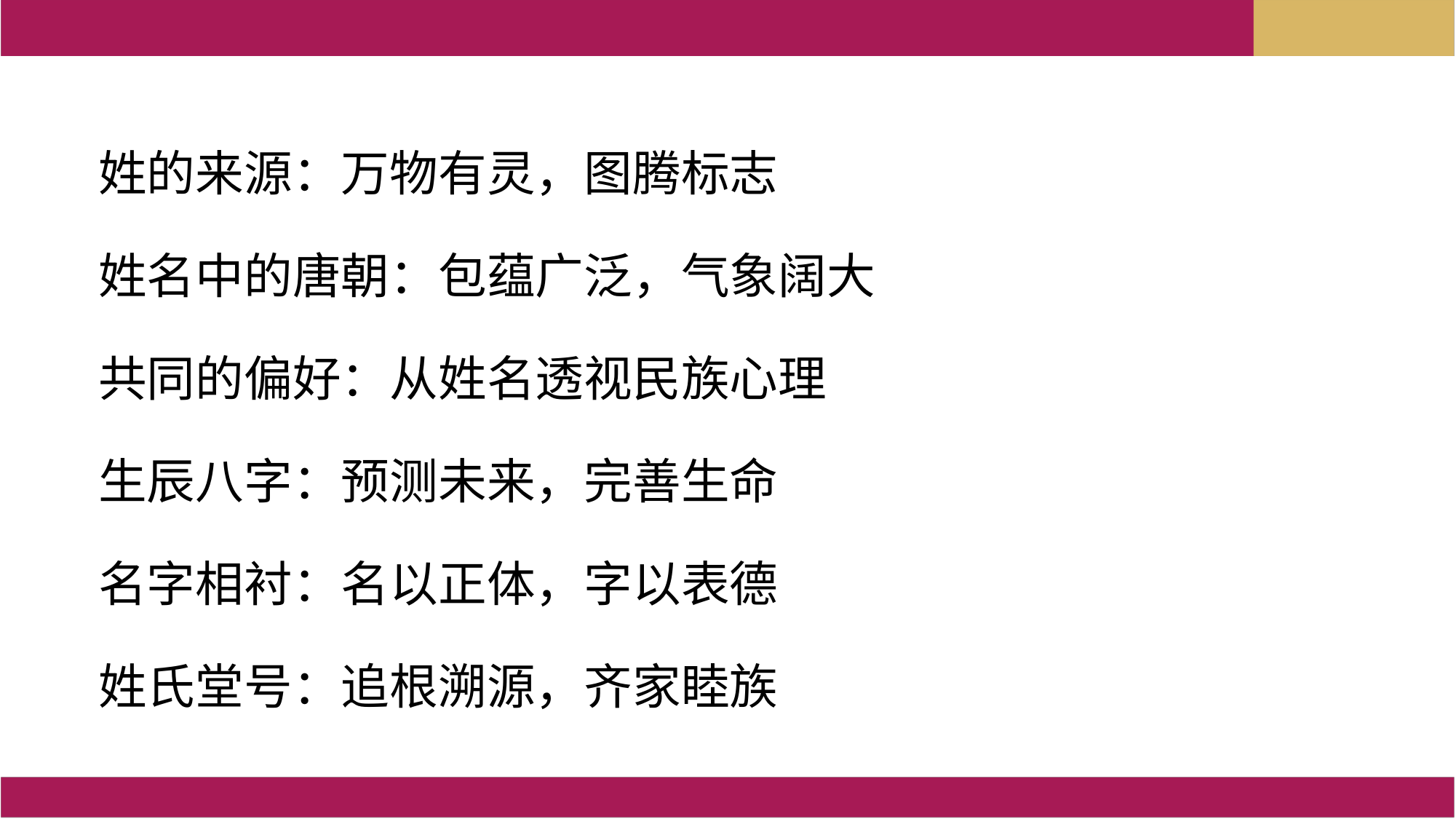

姓的来源：万物有灵，图腾标志
姓名中的唐朝：包蕴广泛，气象阔大
共同的偏好：从姓名透视民族心理
生辰八字：预测未来，完善生命
名字相衬：名以正体，字以表德
姓氏堂号：追根溯源，齐家睦族